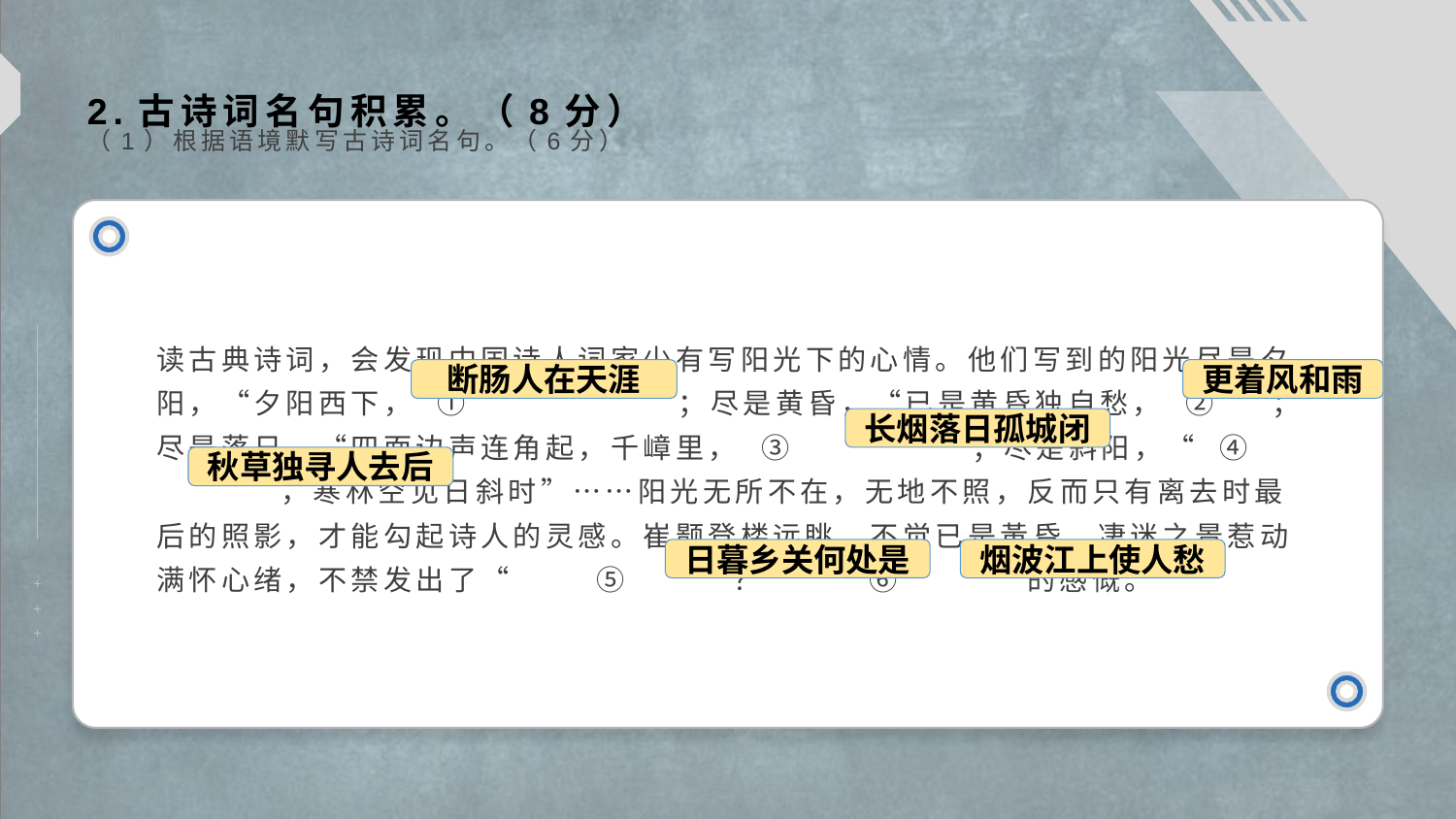

2.古诗词名句积累。（8分）

（1）根据语境默写古诗词名句。（6分）

读古典诗词，会发现中国诗人词家少有写阳光下的心情。他们写到的阳光尽是夕阳，“夕阳西下，  ①                 ”；尽是黄昏，“已是黄昏独自愁，  ②  ”；尽是落日，“四面边声连角起，千嶂里，  ③              ”；尽是斜阳，“  ④                 ，寒林空见日斜时”……阳光无所不在，无地不照，反而只有离去时最后的照影，才能勾起诗人的灵感。崔颢登楼远眺，不觉已是黃昏，凄迷之景惹动满怀心绪，不禁发出了“        ⑤          ？          ⑥         ”的感慨。
断肠人在天涯
更着风和雨
长烟落日孤城闭
秋草独寻人去后
日暮乡关何处是
烟波江上使人愁